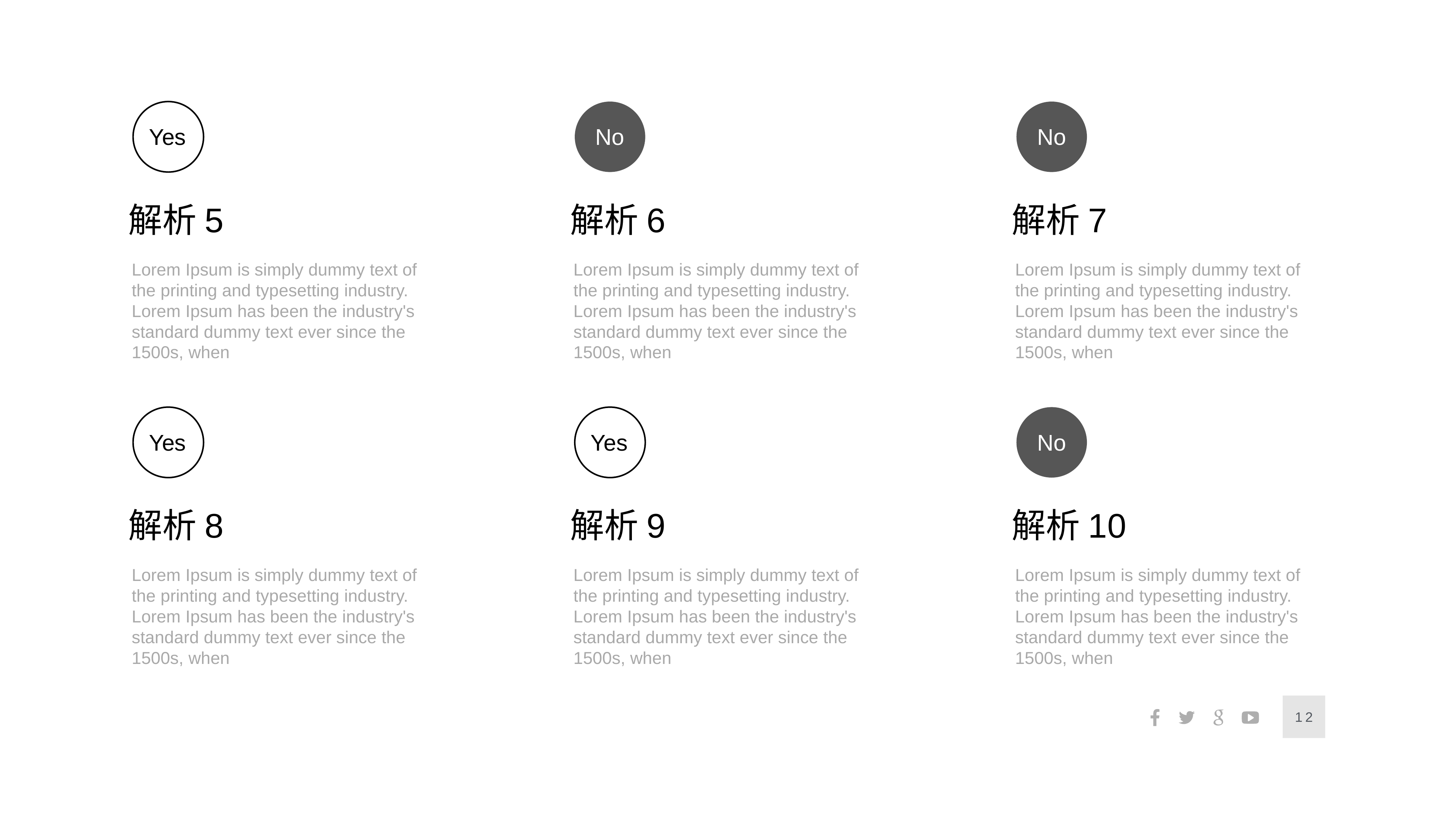

Yes
解析5
Lorem Ipsum is simply dummy text of the printing and typesetting industry. Lorem Ipsum has been the industry's standard dummy text ever since the 1500s, when

Yes
解析8
Lorem Ipsum is simply dummy text of the printing and typesetting industry. Lorem Ipsum has been the industry's standard dummy text ever since the 1500s, when

No
解析6
Lorem Ipsum is simply dummy text of the printing and typesetting industry. Lorem Ipsum has been the industry's standard dummy text ever since the 1500s, when

Yes
解析9
Lorem Ipsum is simply dummy text of the printing and typesetting industry. Lorem Ipsum has been the industry's standard dummy text ever since the 1500s, when

No
解析7
Lorem Ipsum is simply dummy text of the printing and typesetting industry. Lorem Ipsum has been the industry's standard dummy text ever since the 1500s, when

No
解析10
Lorem Ipsum is simply dummy text of the printing and typesetting industry. Lorem Ipsum has been the industry's standard dummy text ever since the 1500s, when
12